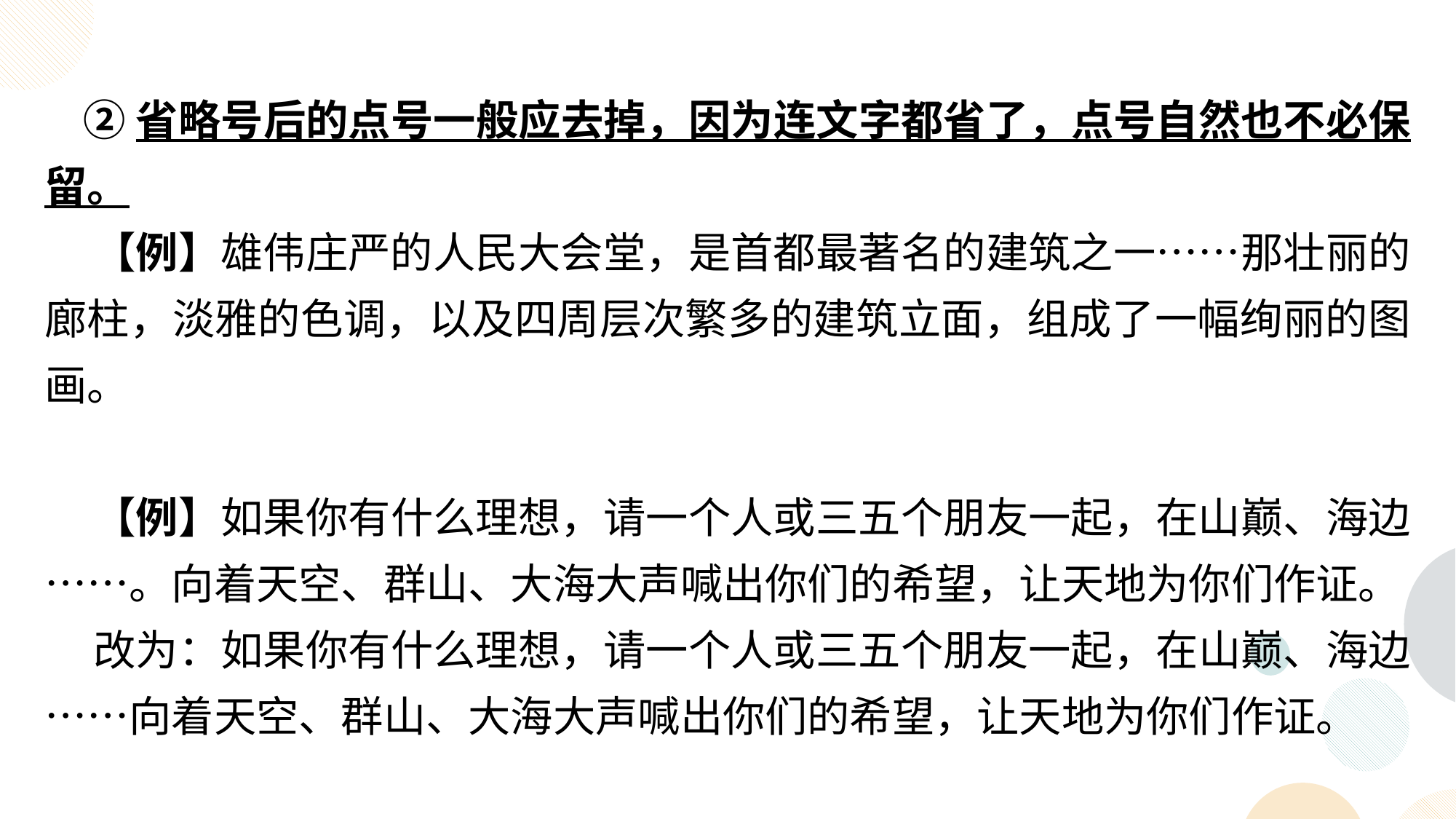

②省略号后的点号一般应去掉，因为连文字都省了，点号自然也不必保留。
    【例】雄伟庄严的人民大会堂，是首都最著名的建筑之一……那壮丽的廊柱，淡雅的色调，以及四周层次繁多的建筑立面，组成了一幅绚丽的图画。

    【例】如果你有什么理想，请一个人或三五个朋友一起，在山巅、海边……。向着天空、群山、大海大声喊出你们的希望，让天地为你们作证。
    改为：如果你有什么理想，请一个人或三五个朋友一起，在山巅、海边……向着天空、群山、大海大声喊出你们的希望，让天地为你们作证。